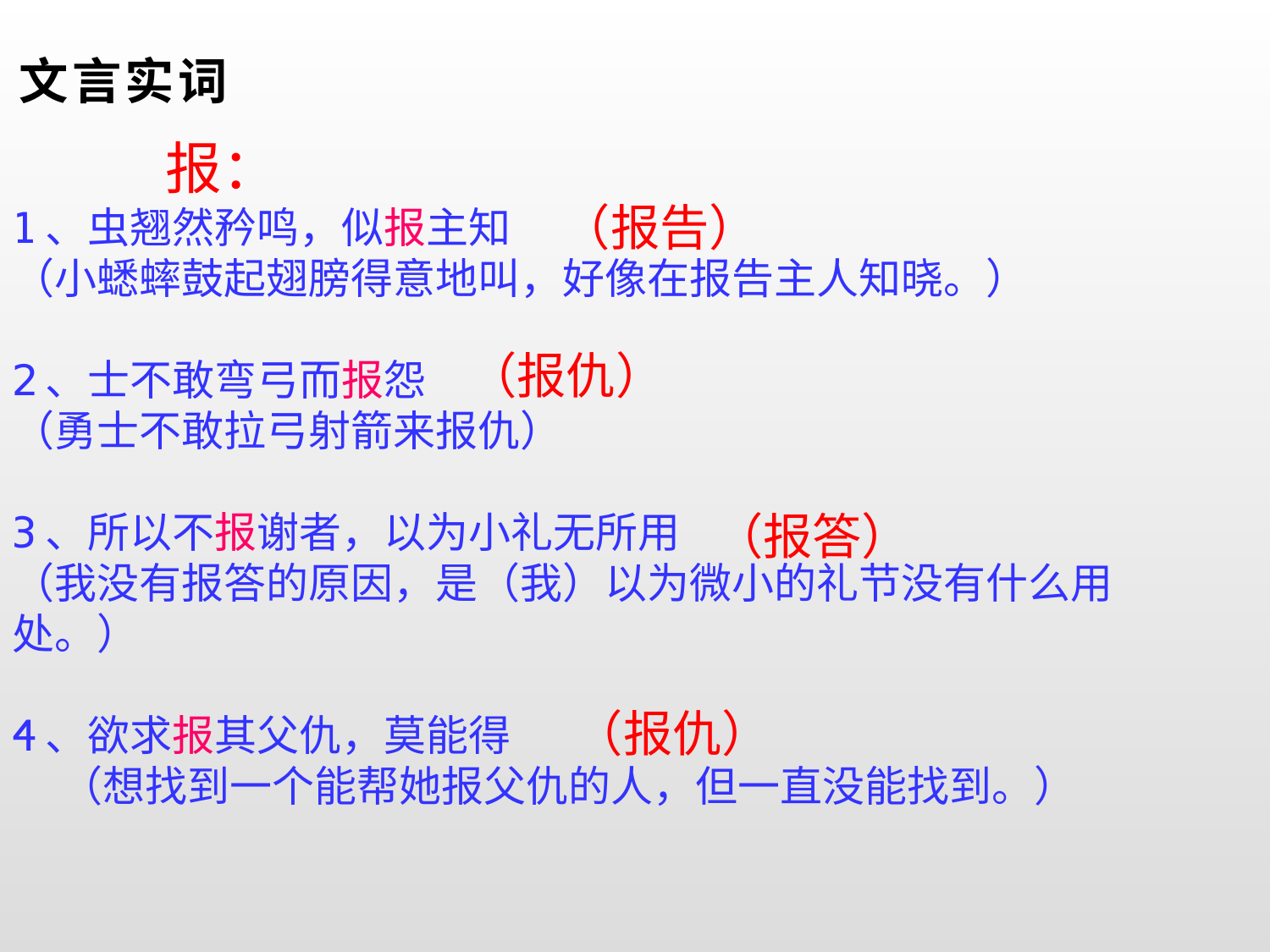

文言实词
           报：
1、虫翘然矜鸣，似报主知
（小蟋蟀鼓起翅膀得意地叫，好像在报告主人知晓。）

2、士不敢弯弓而报怨
（勇士不敢拉弓射箭来报仇）

3、所以不报谢者，以为小礼无所用
（我没有报答的原因，是（我）以为微小的礼节没有什么用处。）

4、欲求报其父仇，莫能得
    （想找到一个能帮她报父仇的人，但一直没能找到。）
（报告）
（报仇）
（报答）

（报仇）